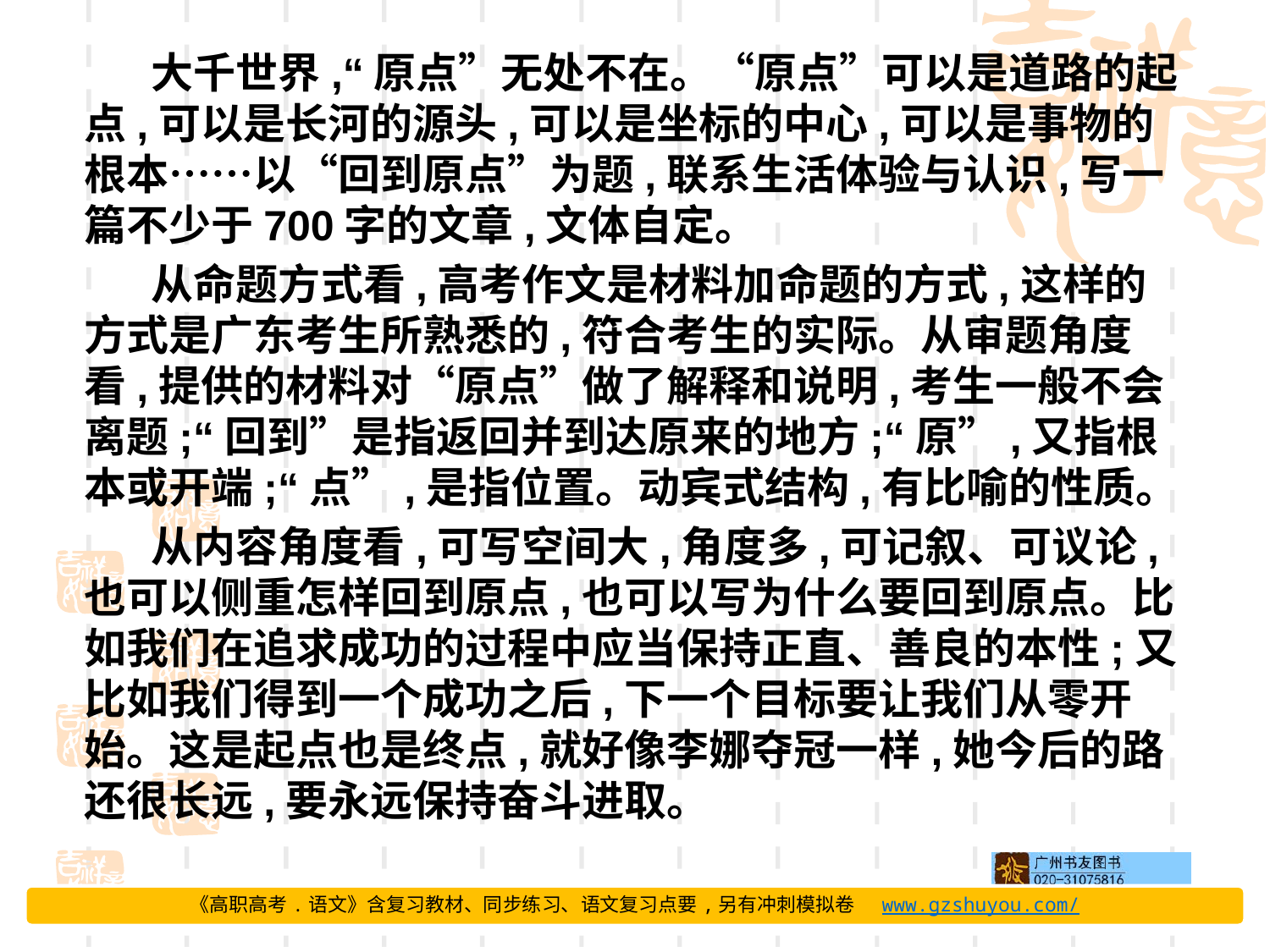

大千世界,“原点”无处不在。“原点”可以是道路的起点,可以是长河的源头,可以是坐标的中心,可以是事物的根本……以“回到原点”为题,联系生活体验与认识,写一篇不少于700字的文章,文体自定。
      从命题方式看,高考作文是材料加命题的方式,这样的方式是广东考生所熟悉的,符合考生的实际。从审题角度看,提供的材料对“原点”做了解释和说明,考生一般不会离题;“回到”是指返回并到达原来的地方;“原”,又指根本或开端;“点”,是指位置。动宾式结构,有比喻的性质。
      从内容角度看,可写空间大,角度多,可记叙、可议论,也可以侧重怎样回到原点,也可以写为什么要回到原点。比如我们在追求成功的过程中应当保持正直、善良的本性;又比如我们得到一个成功之后,下一个目标要让我们从零开始。这是起点也是终点,就好像李娜夺冠一样,她今后的路还很长远,要永远保持奋斗进取。